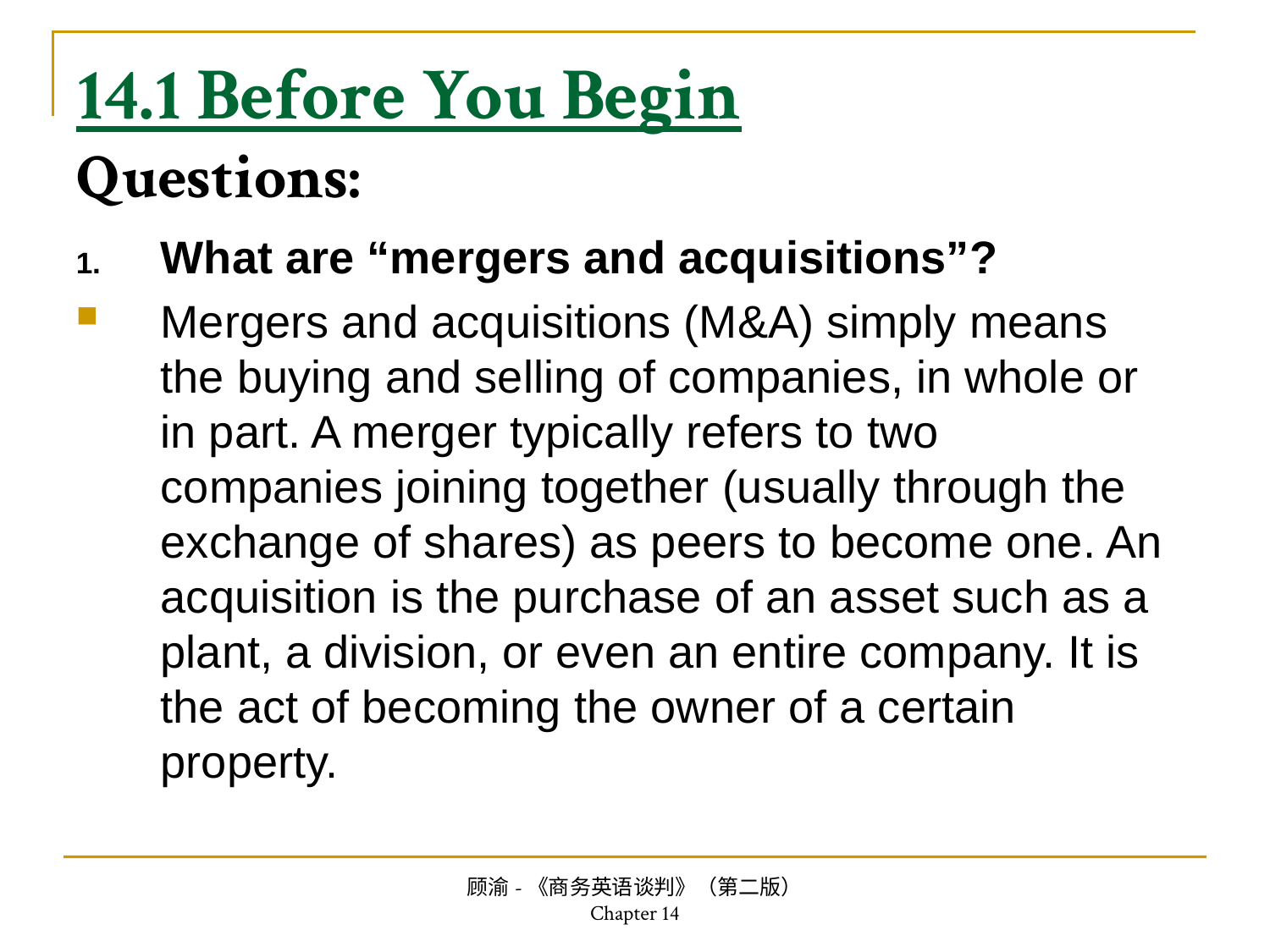

# 14.1 Before You Begin Questions:
What are “mergers and acquisitions”?
Mergers and acquisitions (M&A) simply means the buying and selling of companies, in whole or in part. A merger typically refers to two companies joining together (usually through the exchange of shares) as peers to become one. An acquisition is the purchase of an asset such as a plant, a division, or even an entire company. It is the act of becoming the owner of a certain property.

5
顾渝-《商务英语谈判》（第二版） Chapter 14